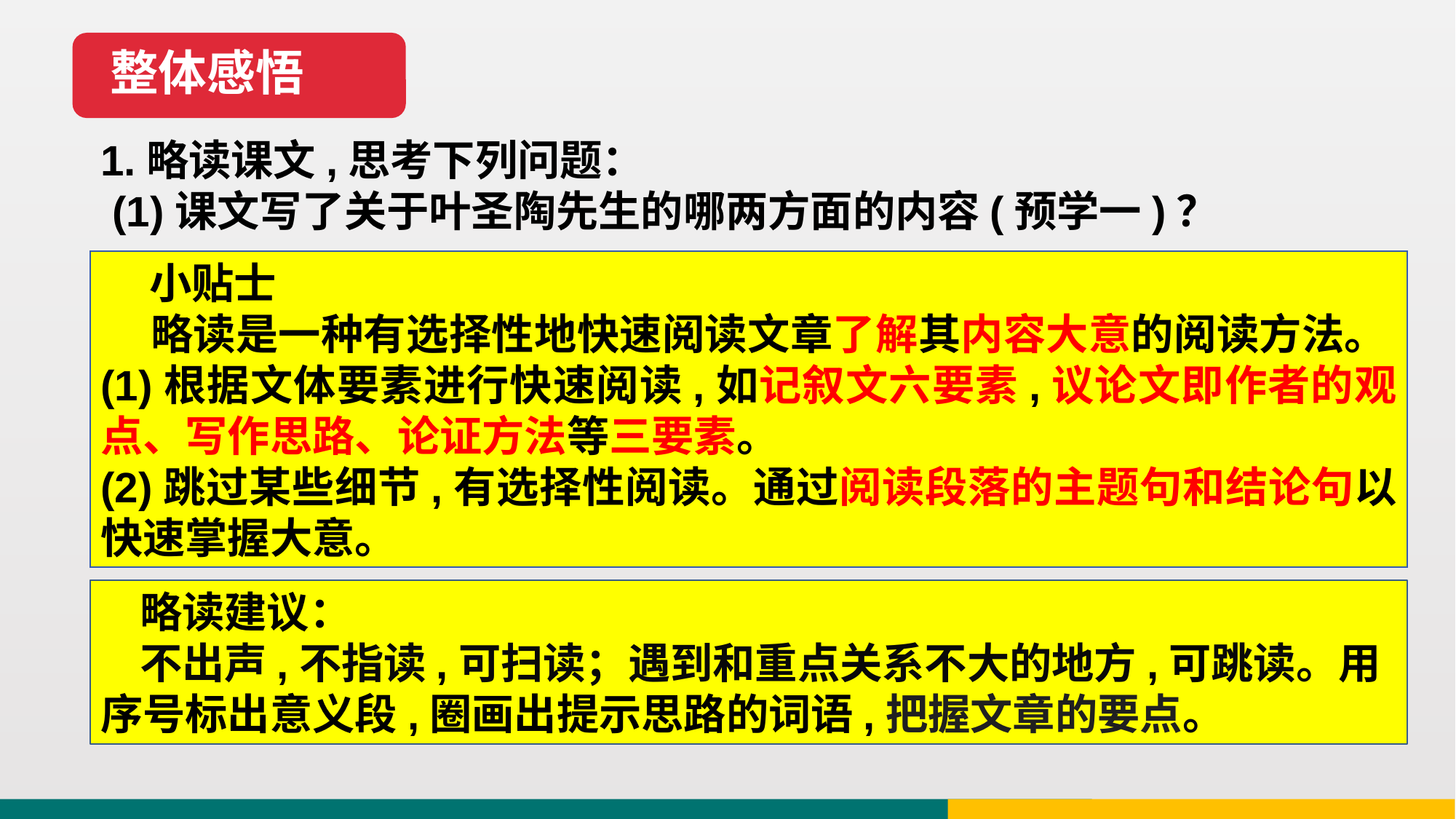

整体感悟
1.略读课文,思考下列问题：
 (1)课文写了关于叶圣陶先生的哪两方面的内容(预学一)？
    小贴士
    略读是一种有选择性地快速阅读文章了解其内容大意的阅读方法。  (1)根据文体要素进行快速阅读,如记叙文六要素,议论文即作者的观点、写作思路、论证方法等三要素。
(2)跳过某些细节,有选择性阅读。通过阅读段落的主题句和结论句以快速掌握大意。
   略读建议：
   不出声,不指读,可扫读；遇到和重点关系不大的地方,可跳读。用序号标出意义段,圈画出提示思路的词语,把握文章的要点。